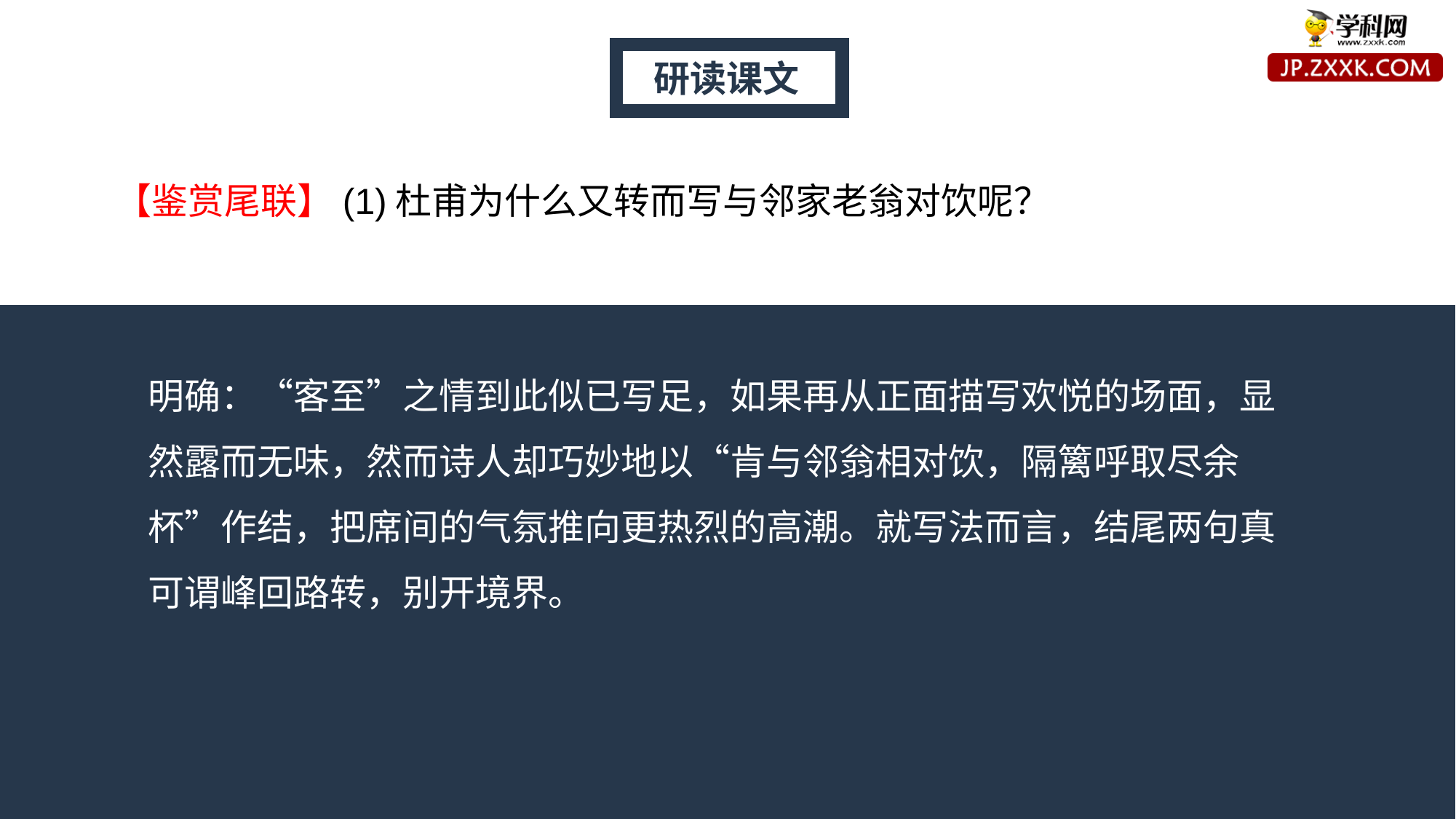

研读课文
【鉴赏尾联】(1)杜甫为什么又转而写与邻家老翁对饮呢？

明确：“客至”之情到此似已写足，如果再从正面描写欢悦的场面，显然露而无味，然而诗人却巧妙地以“肯与邻翁相对饮，隔篱呼取尽余杯”作结，把席间的气氛推向更热烈的高潮。就写法而言，结尾两句真可谓峰回路转，别开境界。